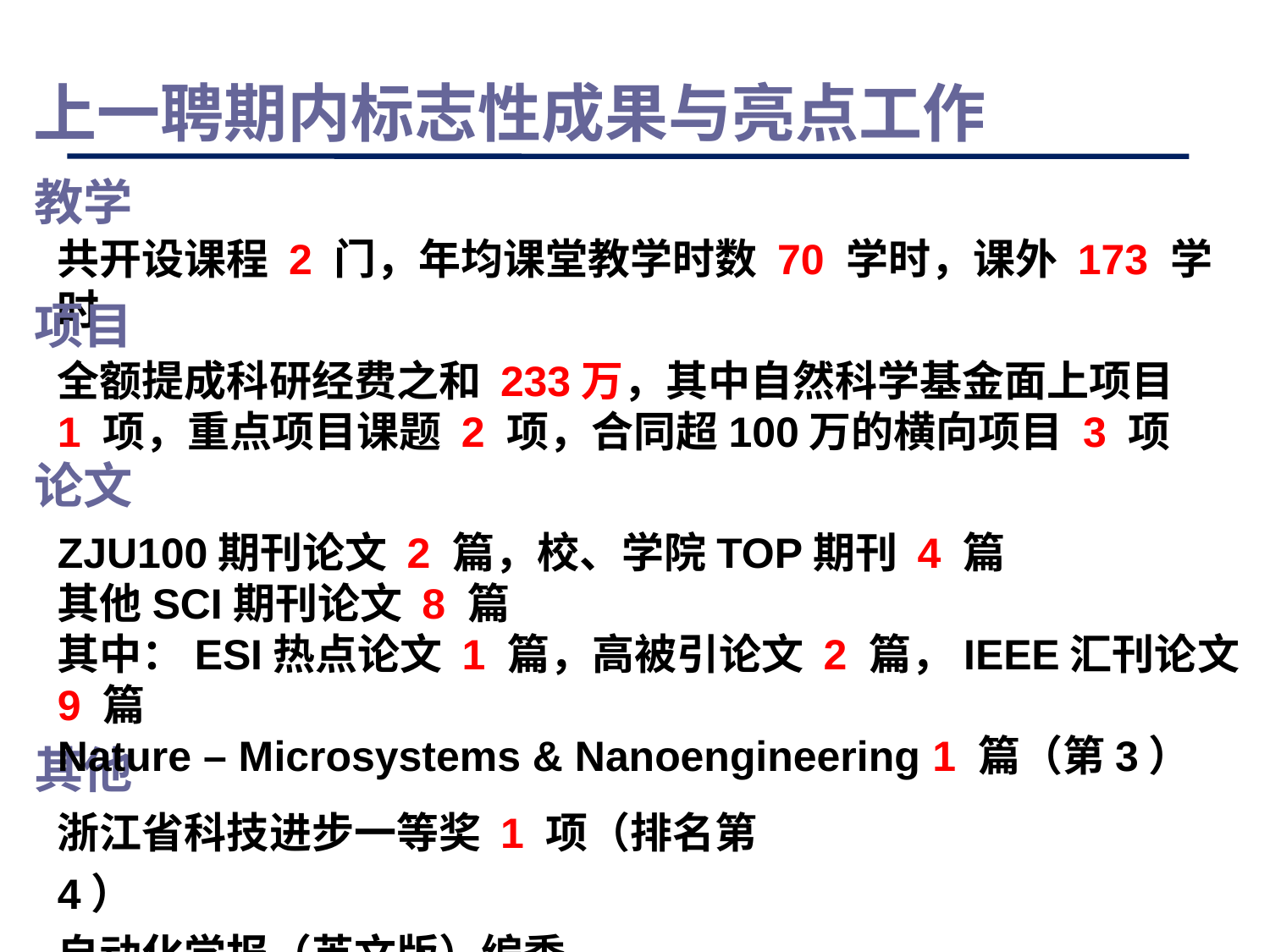

# 上一聘期内标志性成果与亮点工作
教学
共开设课程 2 门，年均课堂教学时数 70 学时，课外 173 学时
项目
全额提成科研经费之和 233万，其中自然科学基金面上项目 1 项，重点项目课题 2 项，合同超100万的横向项目 3 项
论文
ZJU100期刊论文 2 篇，校、学院TOP期刊 4 篇
其他SCI期刊论文 8 篇
其中：ESI热点论文 1 篇，高被引论文 2 篇，IEEE汇刊论文 9 篇
Nature – Microsystems & Nanoengineering 1 篇（第3）
其他
浙江省科技进步一等奖 1 项（排名第4）
自动化学报（英文版）编委